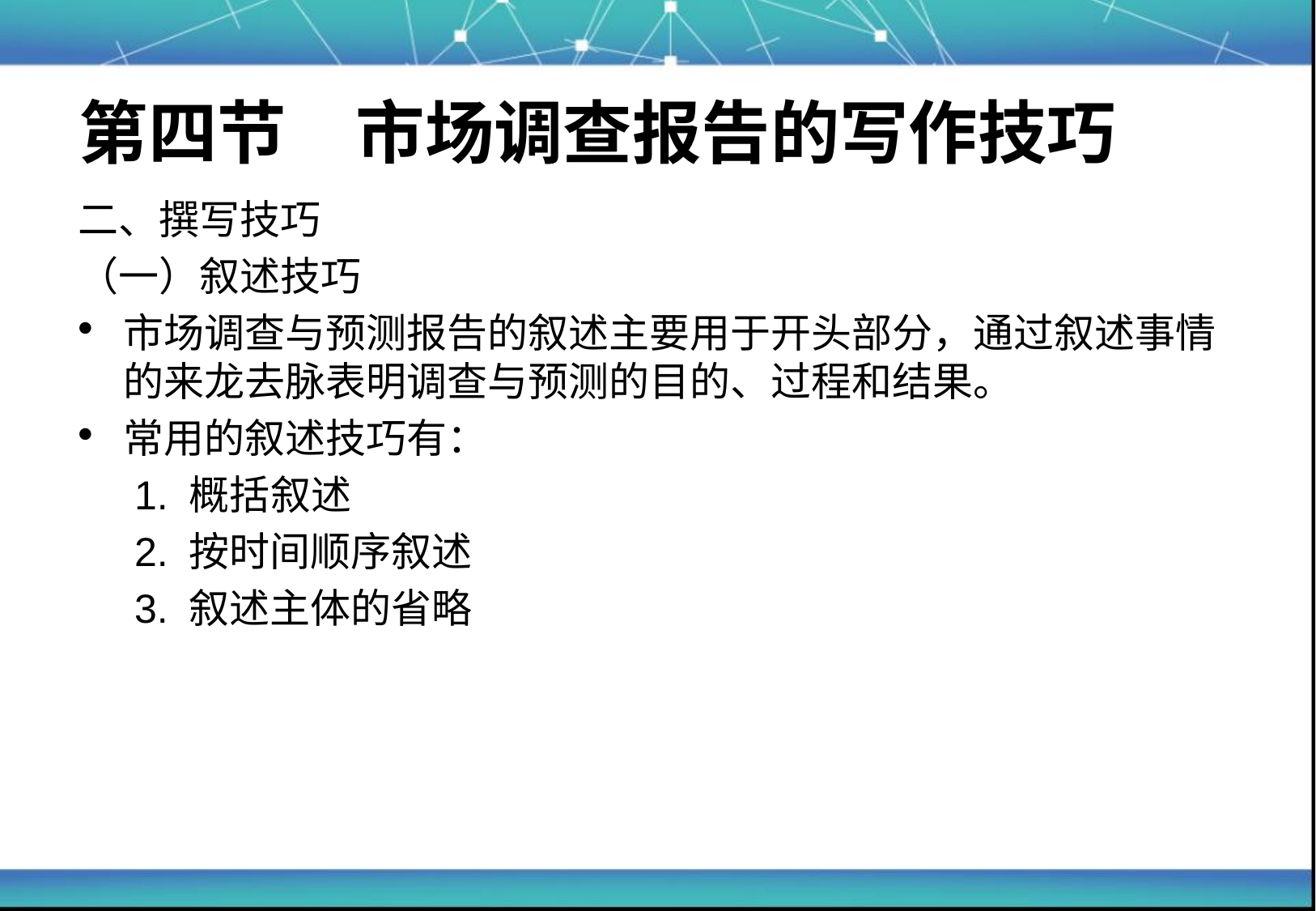

# 第四节　市场调查报告的写作技巧
二、撰写技巧
（一）叙述技巧
市场调查与预测报告的叙述主要用于开头部分，通过叙述事情的来龙去脉表明调查与预测的目的、过程和结果。
常用的叙述技巧有：
	 1. 概括叙述
     2. 按时间顺序叙述
     3. 叙述主体的省略